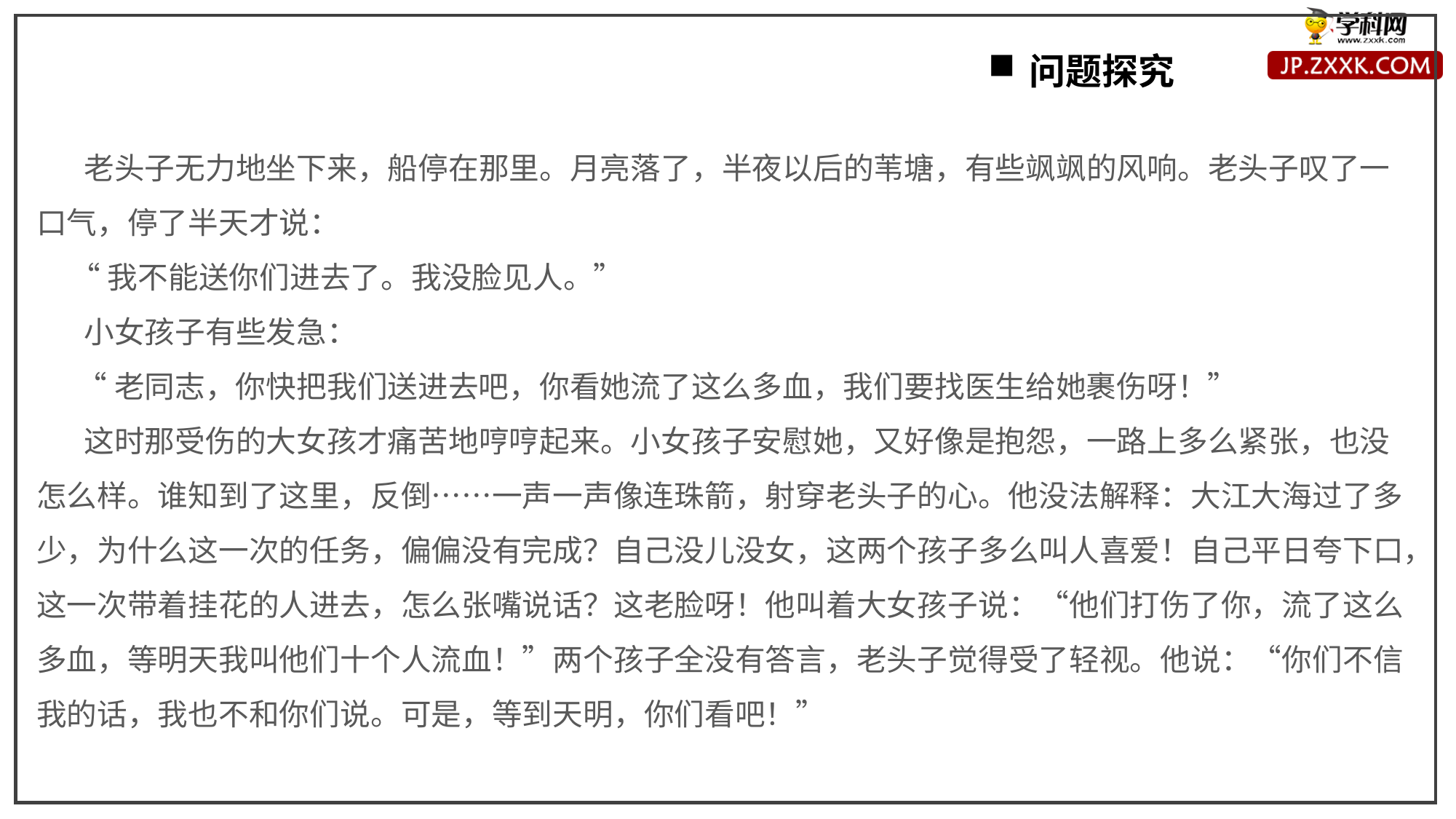

问题探究
      老头子无力地坐下来，船停在那里。月亮落了，半夜以后的苇塘，有些飒飒的风响。老头子叹了一口气，停了半天才说：
     “我不能送你们进去了。我没脸见人。”
      小女孩子有些发急：
      “老同志，你快把我们送进去吧，你看她流了这么多血，我们要找医生给她裹伤呀！”
      这时那受伤的大女孩才痛苦地哼哼起来。小女孩子安慰她，又好像是抱怨，一路上多么紧张，也没怎么样。谁知到了这里，反倒……一声一声像连珠箭，射穿老头子的心。他没法解释：大江大海过了多少，为什么这一次的任务，偏偏没有完成？自己没儿没女，这两个孩子多么叫人喜爱！自己平日夸下口，这一次带着挂花的人进去，怎么张嘴说话？这老脸呀！他叫着大女孩子说：“他们打伤了你，流了这么多血，等明天我叫他们十个人流血！”两个孩子全没有答言，老头子觉得受了轻视。他说：“你们不信我的话，我也不和你们说。可是，等到天明，你们看吧！”